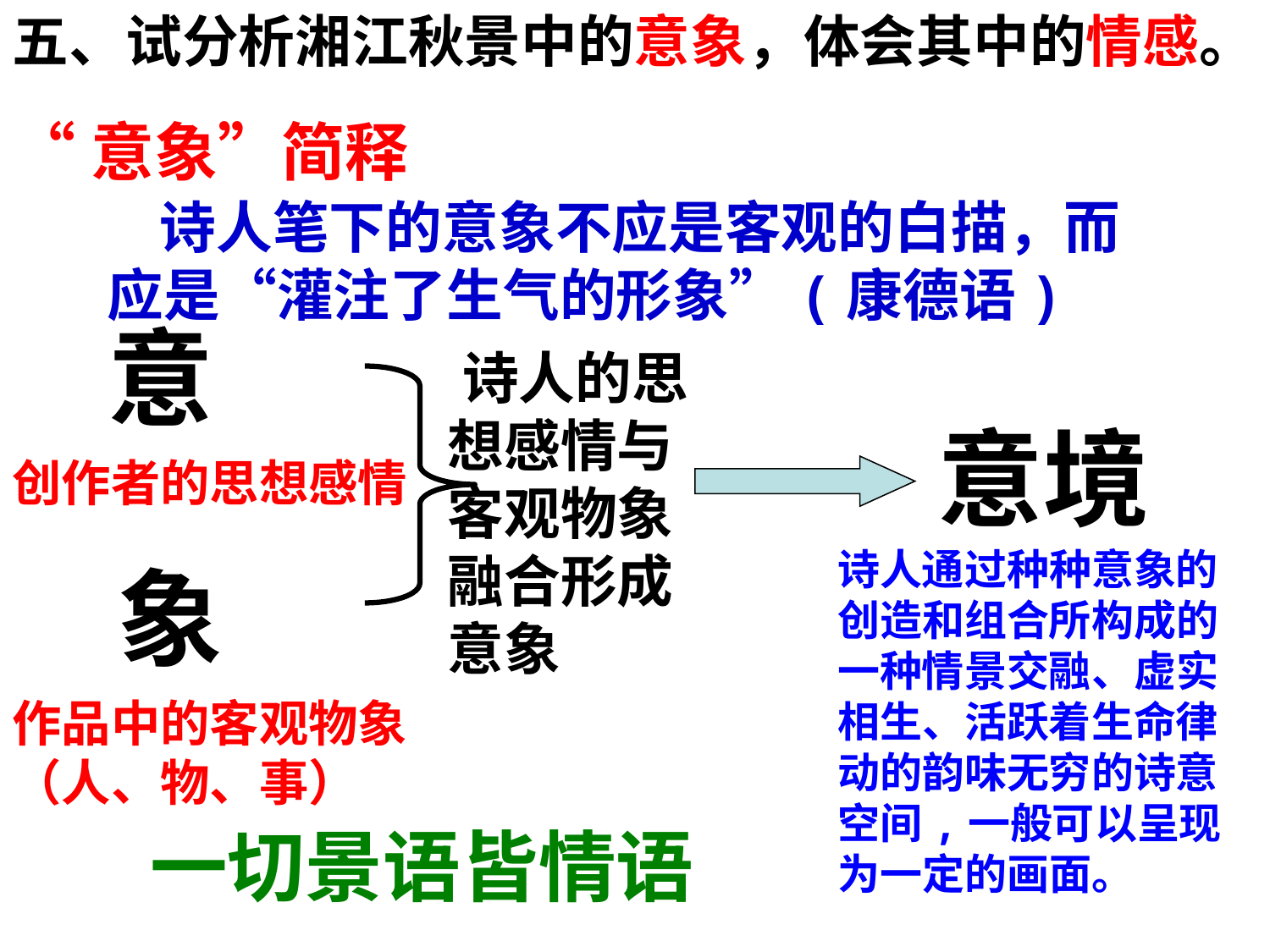

五、试分析湘江秋景中的意象，体会其中的情感。
“意象”简释
   诗人笔下的意象不应是客观的白描，而应是“灌注了生气的形象”(康德语)
意
 诗人的思想感情与客观物象融合形成意象

意境
创作者的思想感情

诗人通过种种意象的创造和组合所构成的一种情景交融、虚实相生、活跃着生命律动的韵味无穷的诗意空间,一般可以呈现为一定的画面。
象
作品中的客观物象（人、物、事）
一切景语皆情语
30